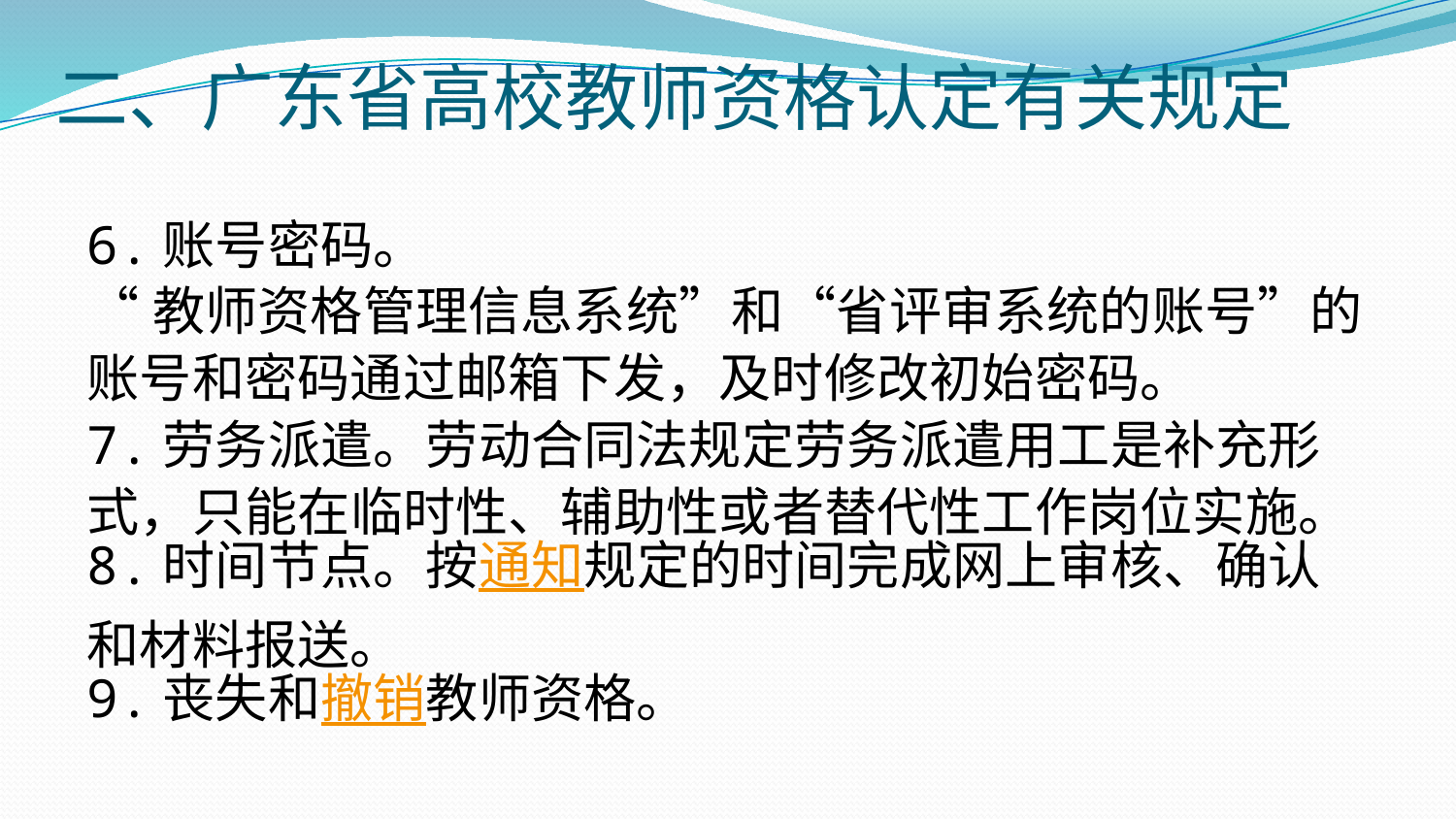

# 二、广东省高校教师资格认定有关规定
6.账号密码。
“教师资格管理信息系统”和“省评审系统的账号”的账号和密码通过邮箱下发，及时修改初始密码。
7.劳务派遣。劳动合同法规定劳务派遣用工是补充形式，只能在临时性、辅助性或者替代性工作岗位实施。
8.时间节点。按通知规定的时间完成网上审核、确认和材料报送。
9.丧失和撤销教师资格。